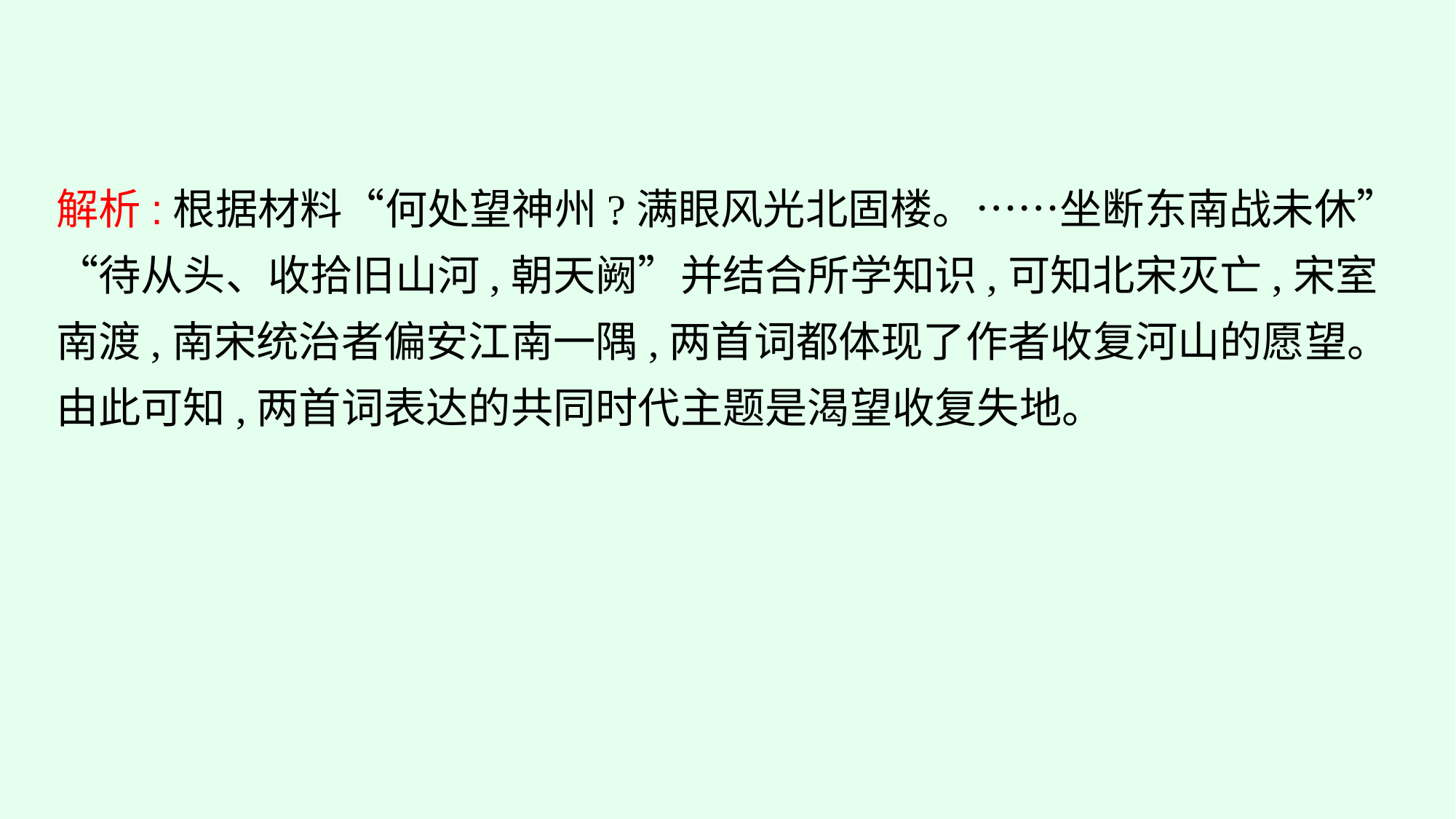

解析:根据材料“何处望神州?满眼风光北固楼。……坐断东南战未休”“待从头、收拾旧山河,朝天阙”并结合所学知识,可知北宋灭亡,宋室南渡,南宋统治者偏安江南一隅,两首词都体现了作者收复河山的愿望。由此可知,两首词表达的共同时代主题是渴望收复失地。